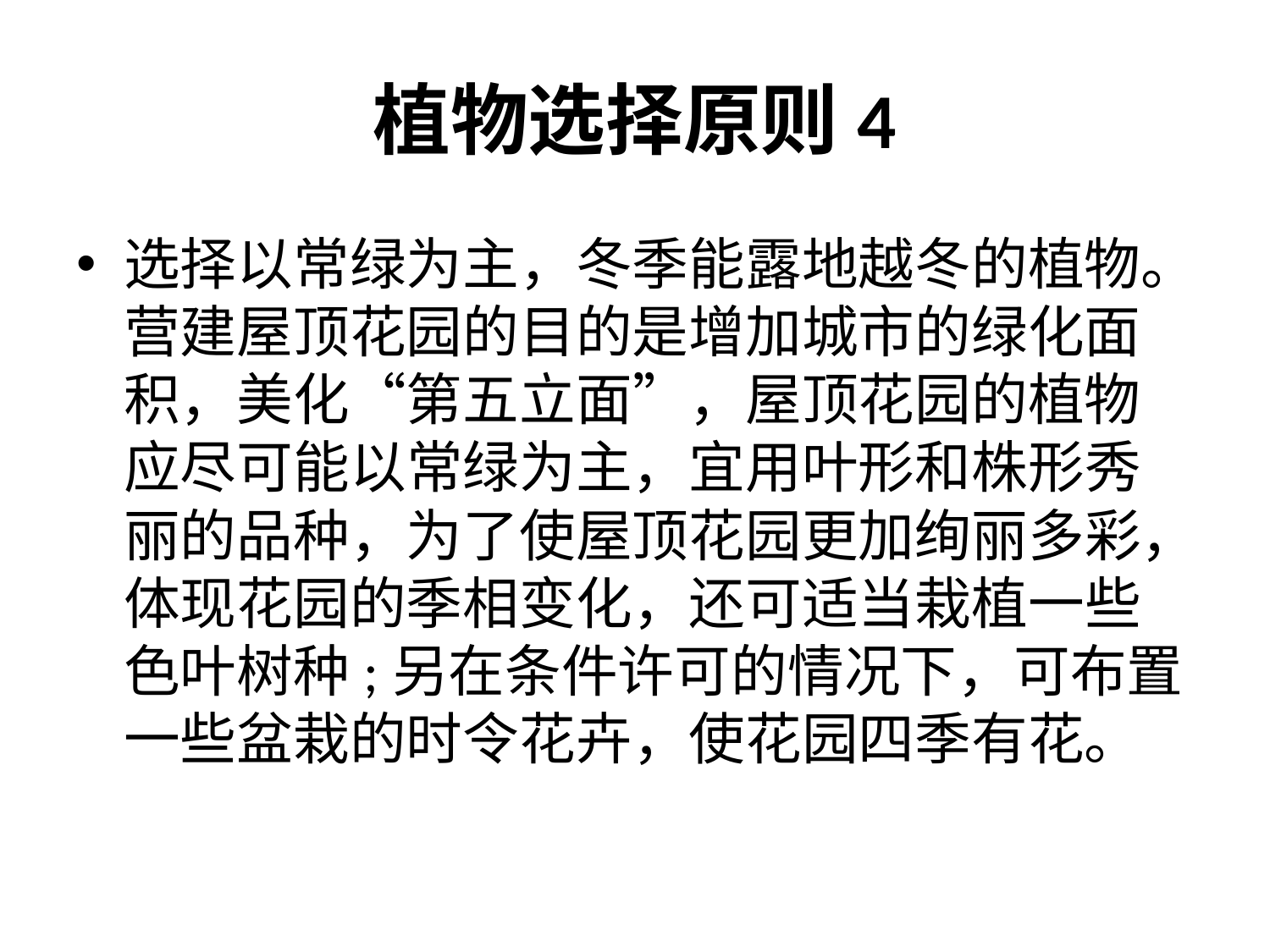

# 植物选择原则4
选择以常绿为主，冬季能露地越冬的植物。营建屋顶花园的目的是增加城市的绿化面积，美化“第五立面”，屋顶花园的植物应尽可能以常绿为主，宜用叶形和株形秀丽的品种，为了使屋顶花园更加绚丽多彩，体现花园的季相变化，还可适当栽植一些色叶树种;另在条件许可的情况下，可布置一些盆栽的时令花卉，使花园四季有花。